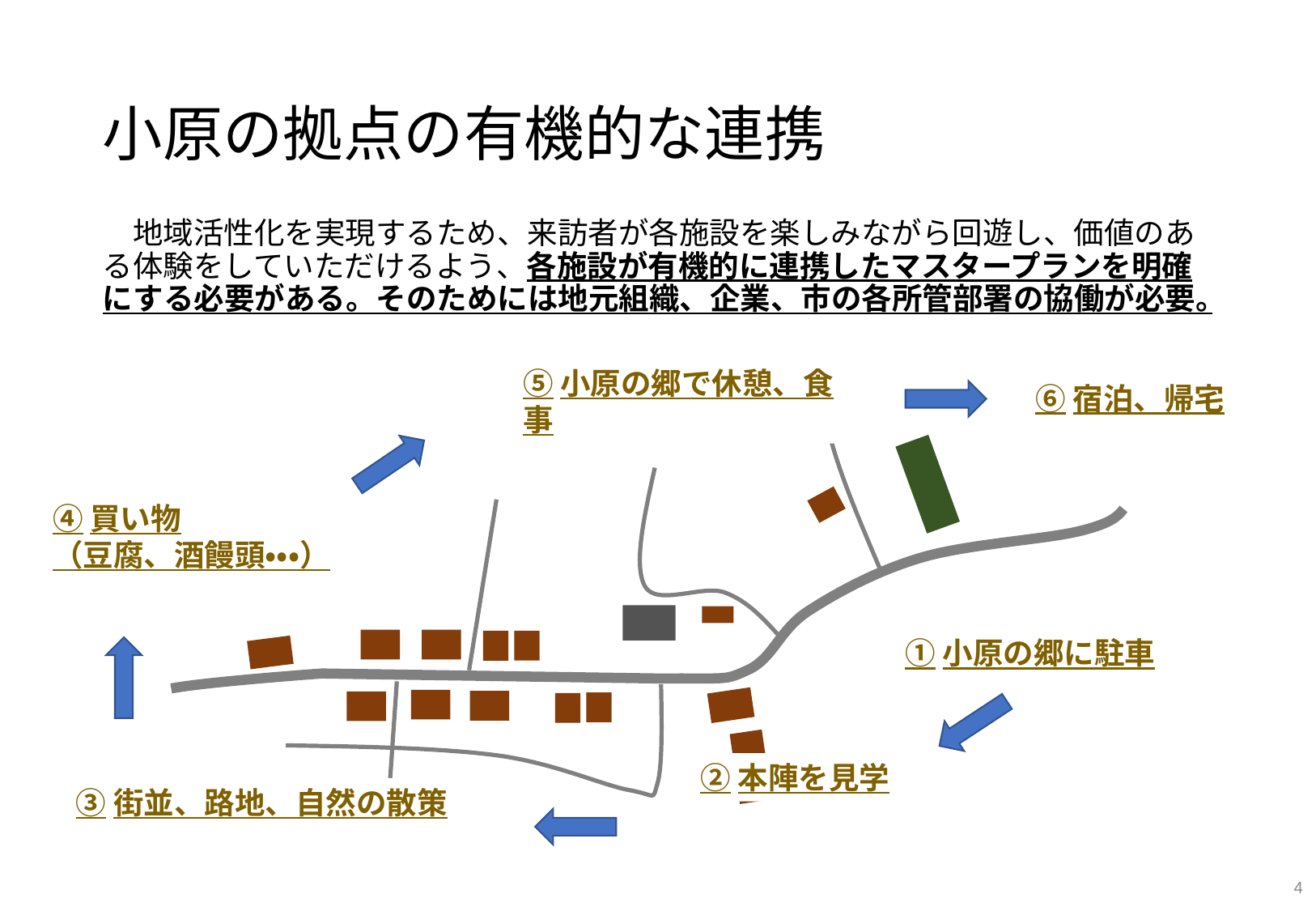

# 小原の拠点の有機的な連携
　地域活性化を実現するため、来訪者が各施設を楽しみながら回遊し、価値のある体験をしていただけるよう、各施設が有機的に連携したマスタープランを明確にする必要がある。そのためには地元組織、企業、市の各所管部署の協働が必要。

⑥宿泊、帰宅
⑤小原の郷で休憩、食事

④買い物
（豆腐、酒饅頭・・・）
①小原の郷に駐車

②本陣を見学
③街並、路地、自然の散策

4